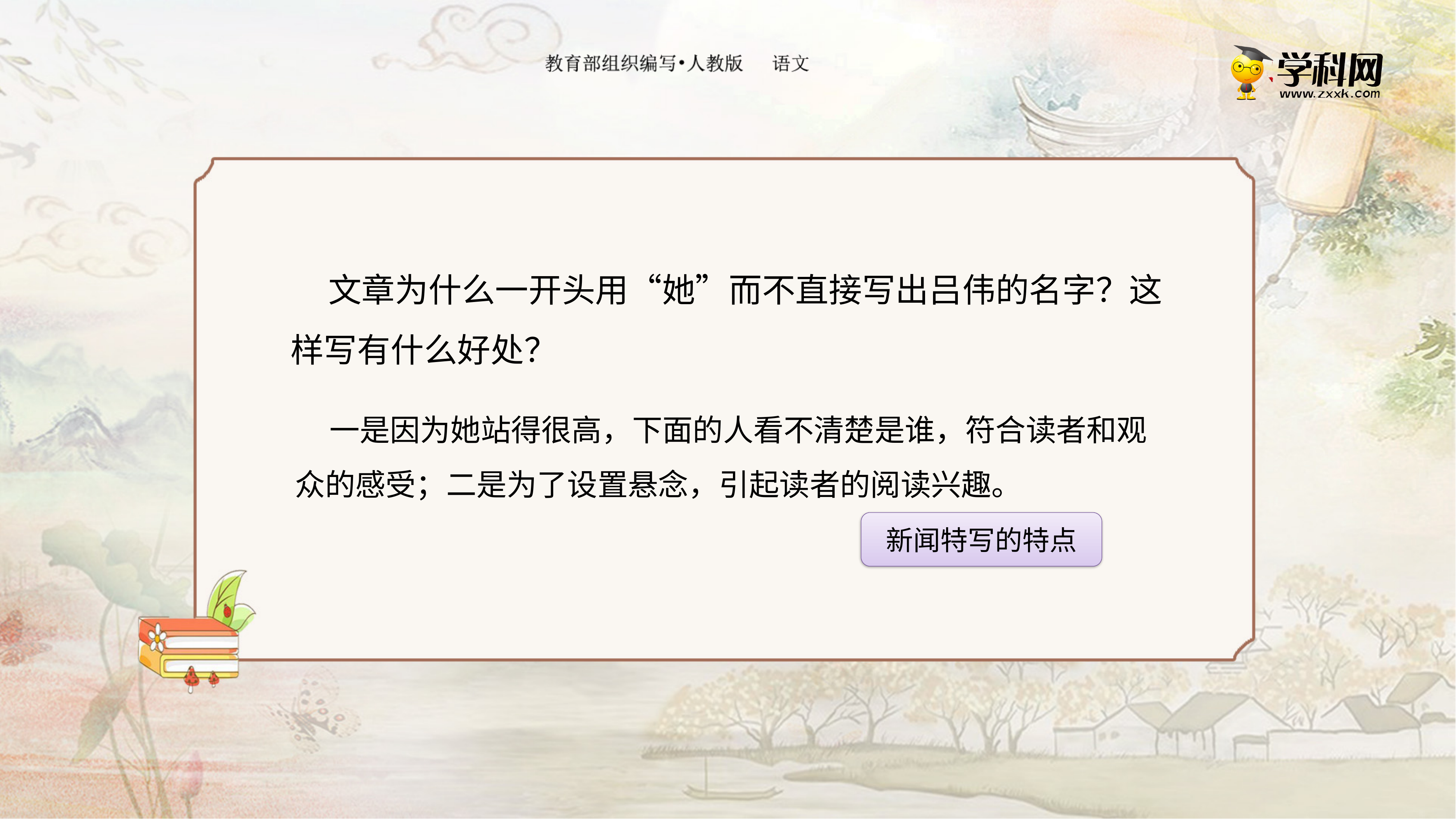

文章为什么一开头用“她”而不直接写出吕伟的名字？这样写有什么好处？
    一是因为她站得很高，下面的人看不清楚是谁，符合读者和观众的感受；二是为了设置悬念，引起读者的阅读兴趣。
新闻特写的特点